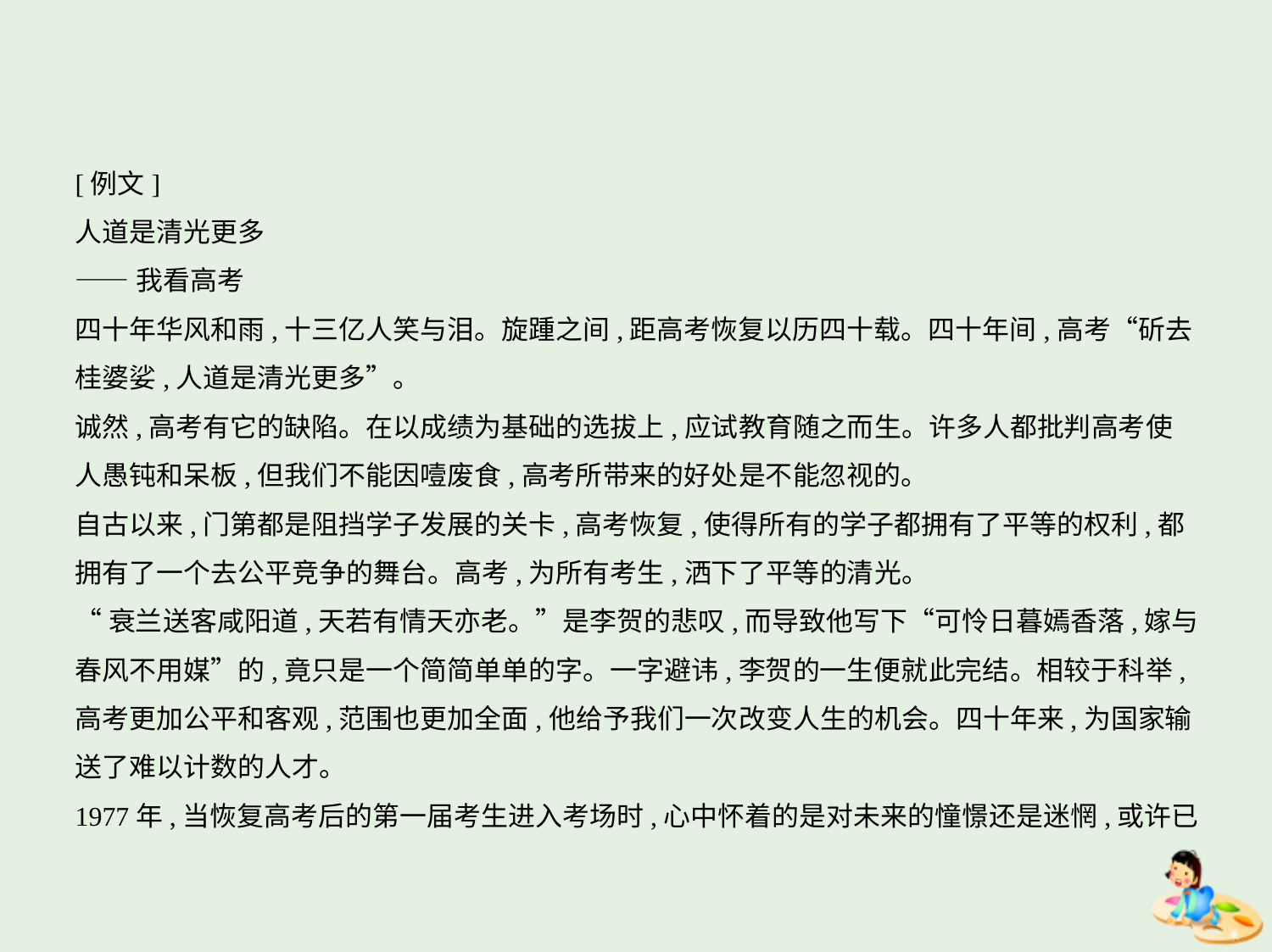

[例文]
人道是清光更多
——我看高考
四十年华风和雨,十三亿人笑与泪。旋踵之间,距高考恢复以历四十载。四十年间,高考“斫去
桂婆娑,人道是清光更多”。
诚然,高考有它的缺陷。在以成绩为基础的选拔上,应试教育随之而生。许多人都批判高考使
人愚钝和呆板,但我们不能因噎废食,高考所带来的好处是不能忽视的。
自古以来,门第都是阻挡学子发展的关卡,高考恢复,使得所有的学子都拥有了平等的权利,都
拥有了一个去公平竞争的舞台。高考,为所有考生,洒下了平等的清光。
“衰兰送客咸阳道,天若有情天亦老。”是李贺的悲叹,而导致他写下“可怜日暮嫣香落,嫁与
春风不用媒”的,竟只是一个简简单单的字。一字避讳,李贺的一生便就此完结。相较于科举,
高考更加公平和客观,范围也更加全面,他给予我们一次改变人生的机会。四十年来,为国家输
送了难以计数的人才。
1977年,当恢复高考后的第一届考生进入考场时,心中怀着的是对未来的憧憬还是迷惘,或许已